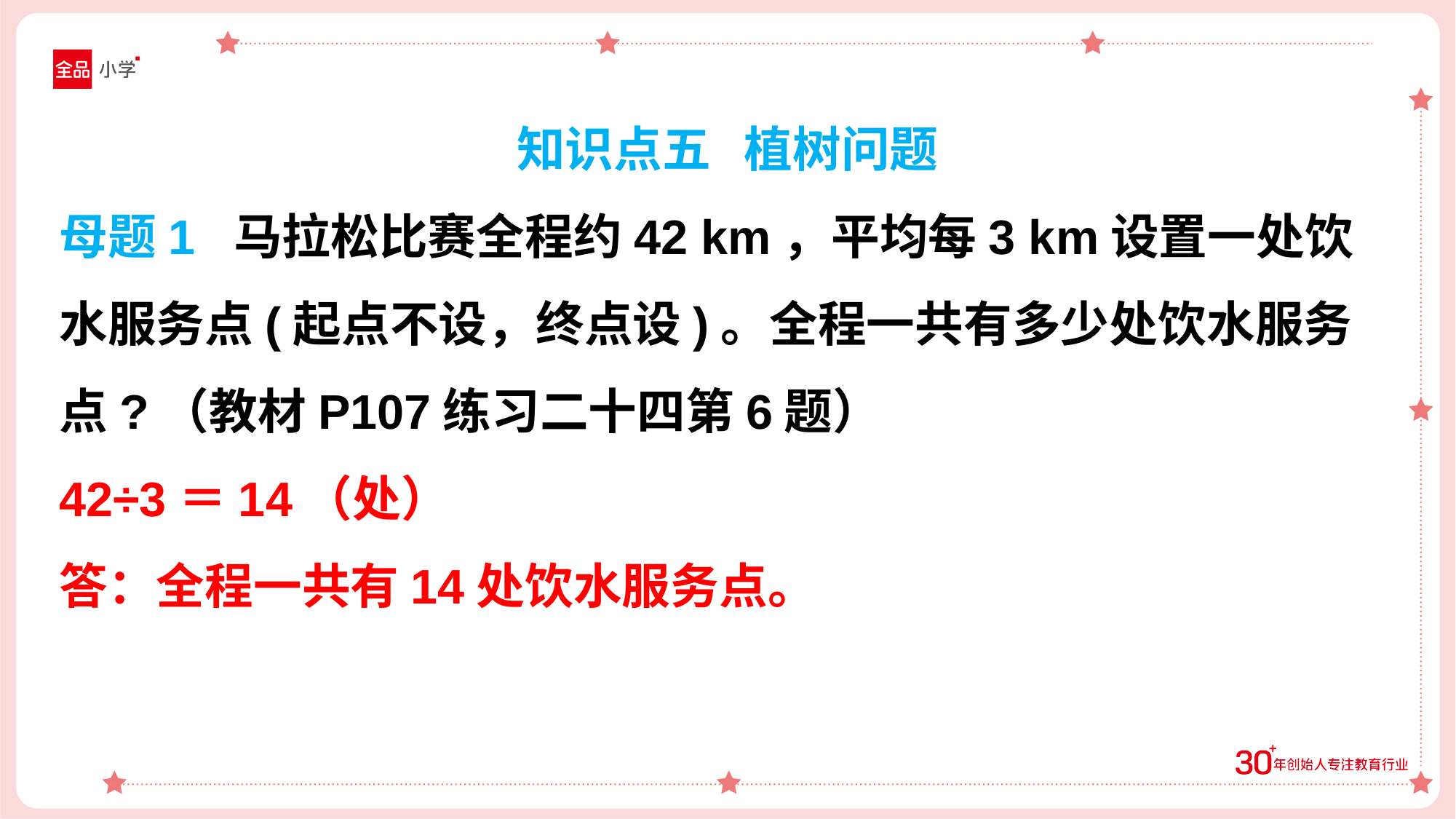

知识点五   植树问题
母题1  马拉松比赛全程约42 km，平均每3 km设置一处饮水服务点(起点不设，终点设)。全程一共有多少处饮水服务点?（教材P107练习二十四第6题）
42÷3＝14（处）
答：全程一共有14处饮水服务点。